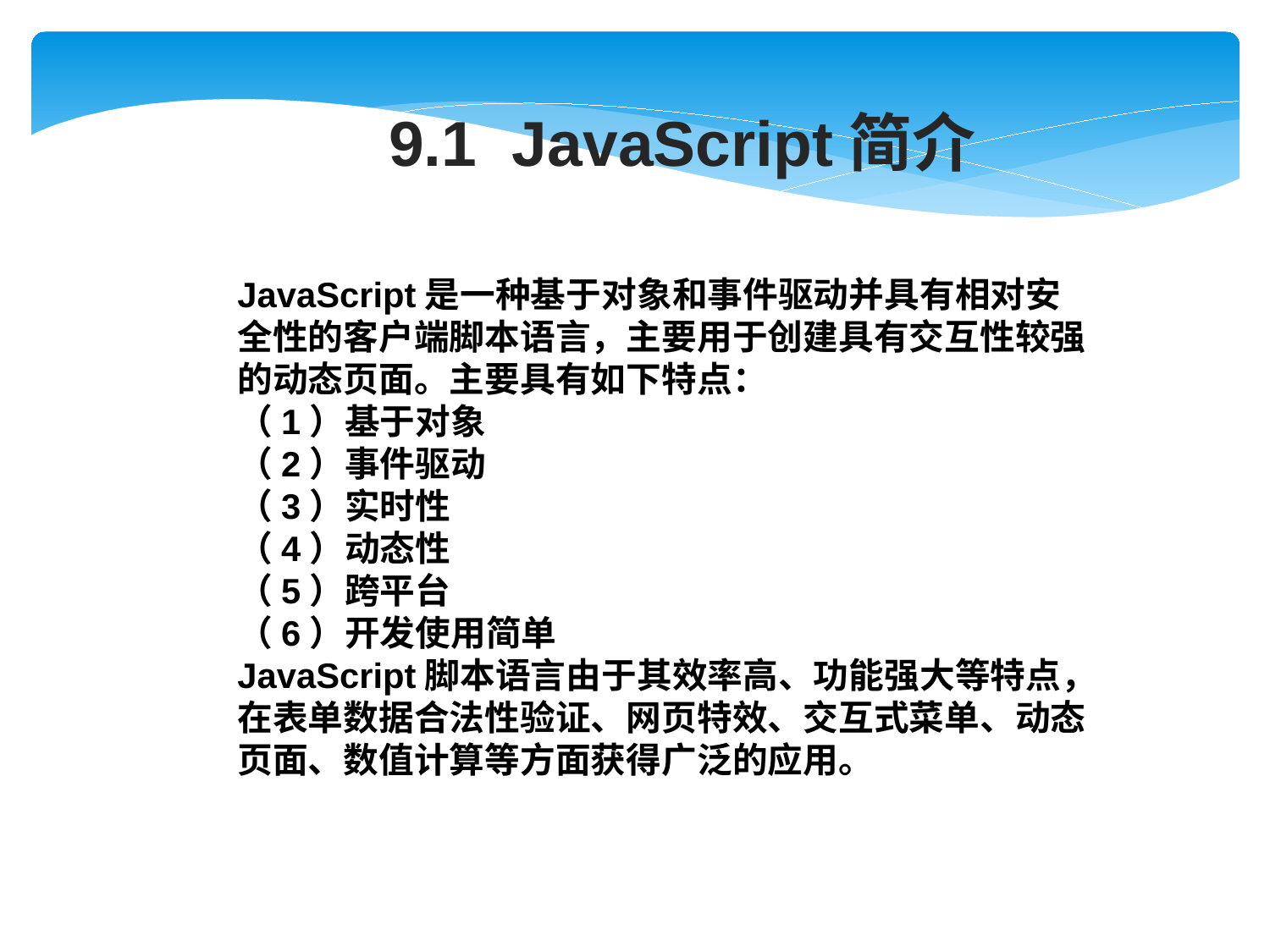

9.1  JavaScript简介
JavaScript是一种基于对象和事件驱动并具有相对安全性的客户端脚本语言，主要用于创建具有交互性较强的动态页面。主要具有如下特点：
（1）基于对象
（2）事件驱动
（3）实时性
（4）动态性
（5）跨平台
（6）开发使用简单
JavaScript脚本语言由于其效率高、功能强大等特点，在表单数据合法性验证、网页特效、交互式菜单、动态页面、数值计算等方面获得广泛的应用。